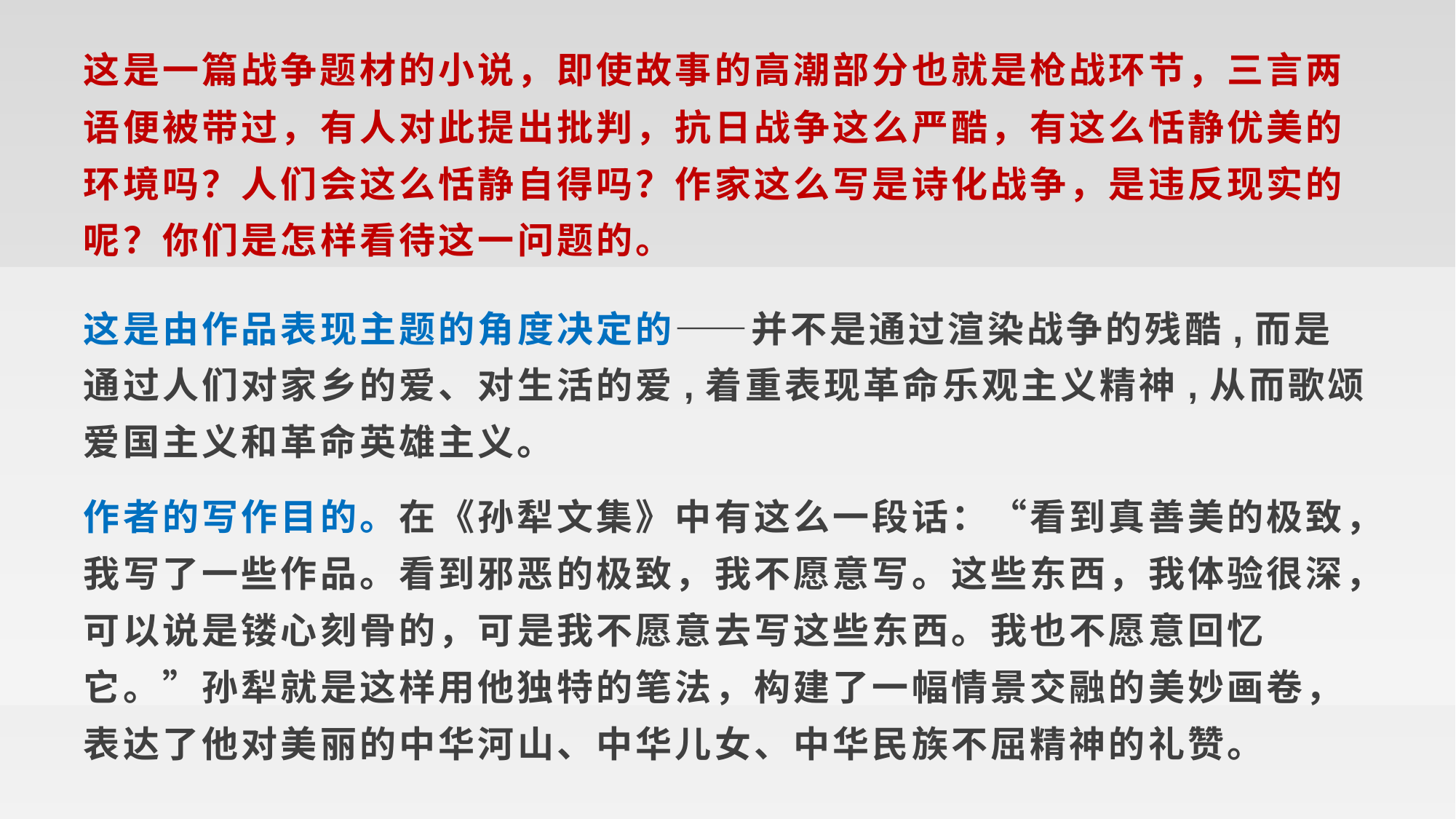

这是一篇战争题材的小说，即使故事的高潮部分也就是枪战环节，三言两语便被带过，有人对此提出批判，抗日战争这么严酷，有这么恬静优美的环境吗？人们会这么恬静自得吗？作家这么写是诗化战争，是违反现实的呢？你们是怎样看待这一问题的。

这是由作品表现主题的角度决定的——并不是通过渲染战争的残酷,而是通过人们对家乡的爱、对生活的爱,着重表现革命乐观主义精神,从而歌颂爱国主义和革命英雄主义。
作者的写作目的。在《孙犁文集》中有这么一段话：“看到真善美的极致，我写了一些作品。看到邪恶的极致，我不愿意写。这些东西，我体验很深，可以说是镂心刻骨的，可是我不愿意去写这些东西。我也不愿意回忆它。”孙犁就是这样用他独特的笔法，构建了一幅情景交融的美妙画卷，表达了他对美丽的中华河山、中华儿女、中华民族不屈精神的礼赞。